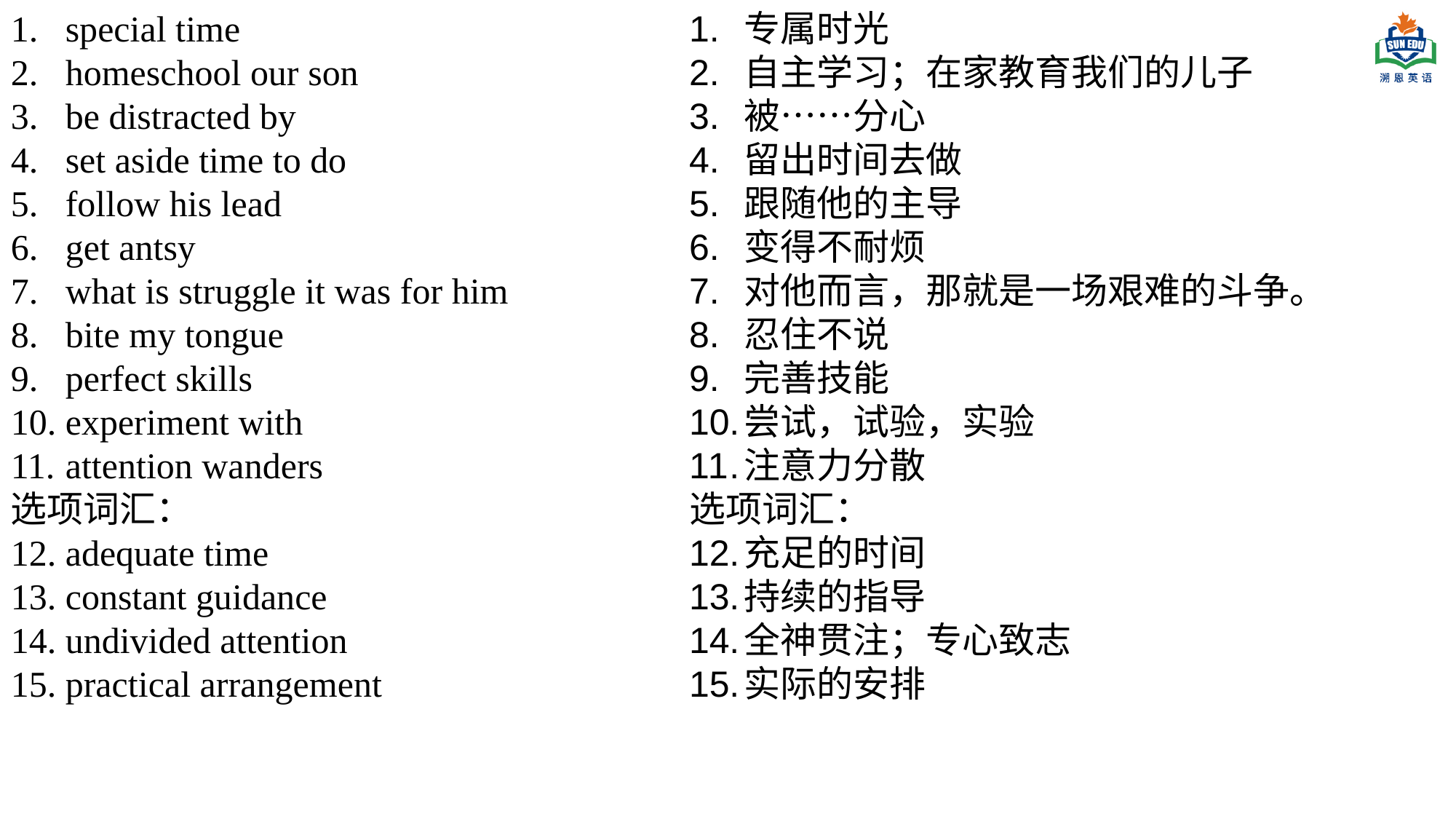

special time
homeschool our son
be distracted by
set aside time to do
follow his lead
get antsy
what is struggle it was for him
bite my tongue
perfect skills
experiment with
attention wanders
选项词汇：
adequate time
constant guidance
undivided attention
practical arrangement

专属时光
自主学习；在家教育我们的儿子
被……分心
留出时间去做
跟随他的主导
变得不耐烦
对他而言，那就是一场艰难的斗争。
忍住不说
完善技能
尝试，试验，实验
注意力分散
选项词汇：
充足的时间
持续的指导
全神贯注；专心致志
实际的安排